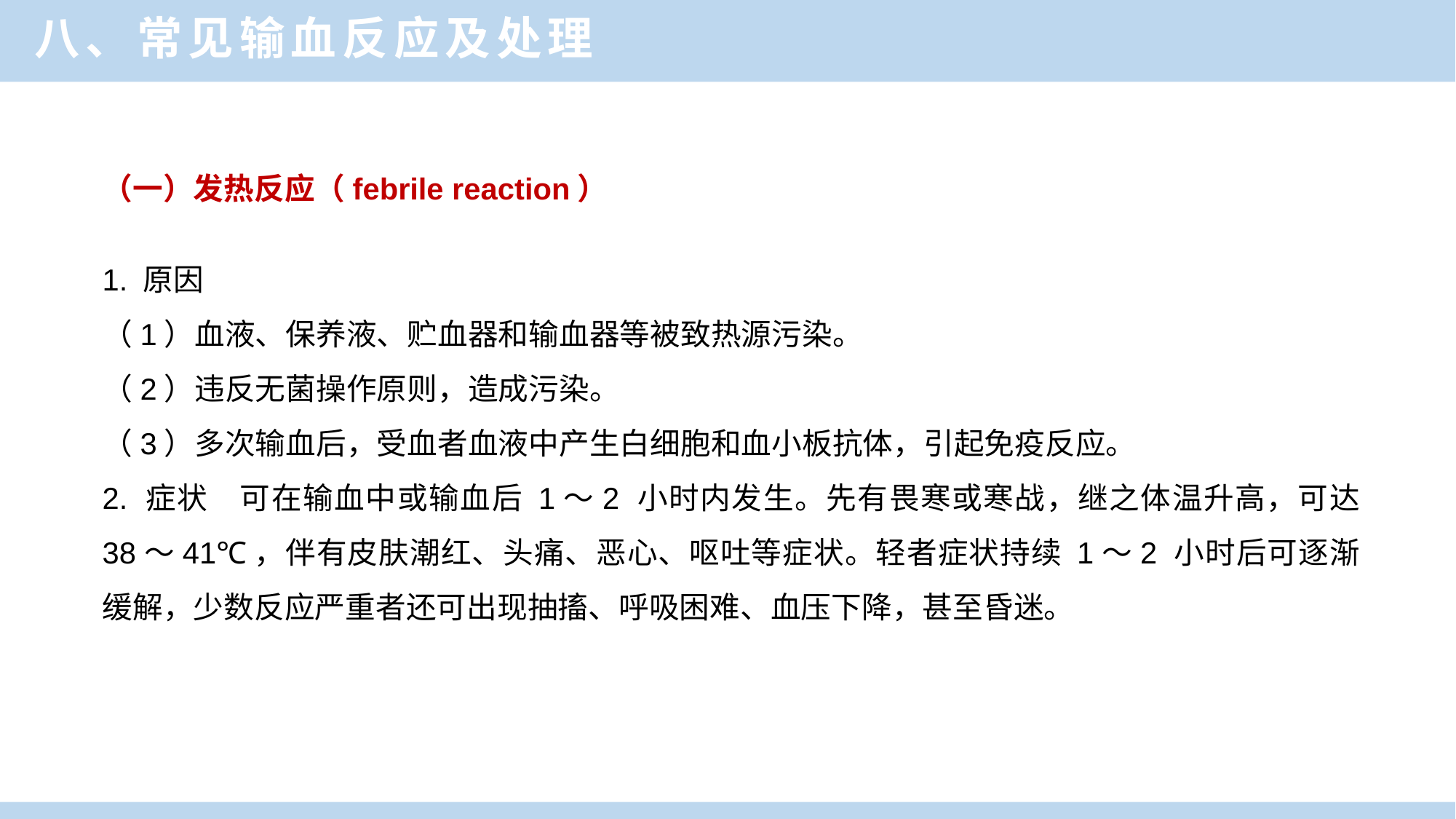

八、常见输血反应及处理
单击此处添加标题
（一）发热反应（febrile reaction）

1. 原因
（1）血液、保养液、贮血器和输血器等被致热源污染。
（2）违反无菌操作原则，造成污染。
（3）多次输血后，受血者血液中产生白细胞和血小板抗体，引起免疫反应。
2. 症状　可在输血中或输血后 1～2 小时内发生。先有畏寒或寒战，继之体温升高，可达 38～41℃，伴有皮肤潮红、头痛、恶心、呕吐等症状。轻者症状持续 1～2 小时后可逐渐缓解，少数反应严重者还可出现抽搐、呼吸困难、血压下降，甚至昏迷。